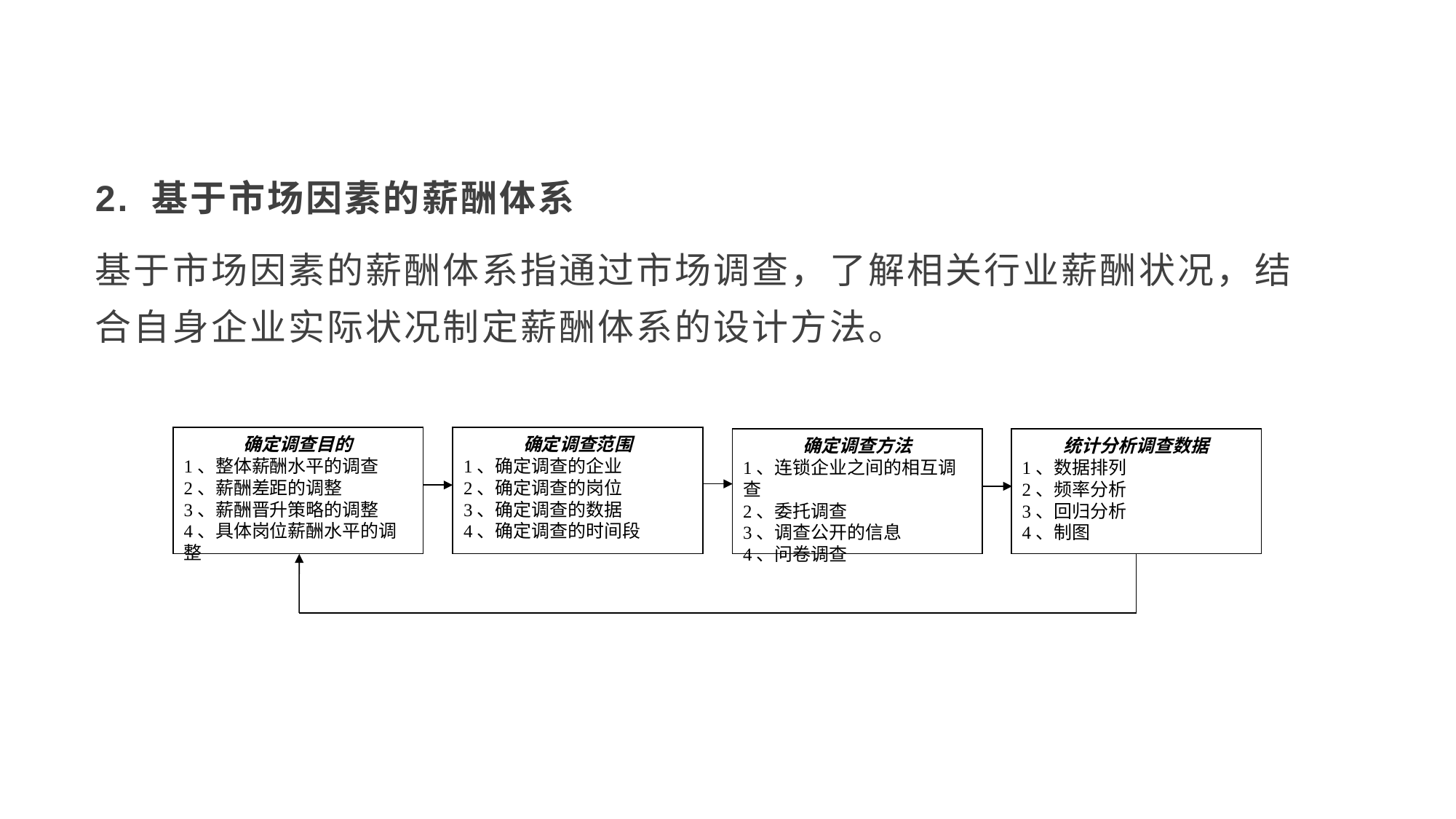

#
2. 基于市场因素的薪酬体系
基于市场因素的薪酬体系指通过市场调查，了解相关行业薪酬状况，结合自身企业实际状况制定薪酬体系的设计方法。
确定调查目的
1、整体薪酬水平的调查
2、薪酬差距的调整
3、薪酬晋升策略的调整
4、具体岗位薪酬水平的调整
确定调查范围
1、确定调查的企业
2、确定调查的岗位
3、确定调查的数据
4、确定调查的时间段
确定调查方法
1、连锁企业之间的相互调查
2、委托调查
3、调查公开的信息
4、问卷调查
统计分析调查数据
1、数据排列
2、频率分析
3、回归分析
4、制图